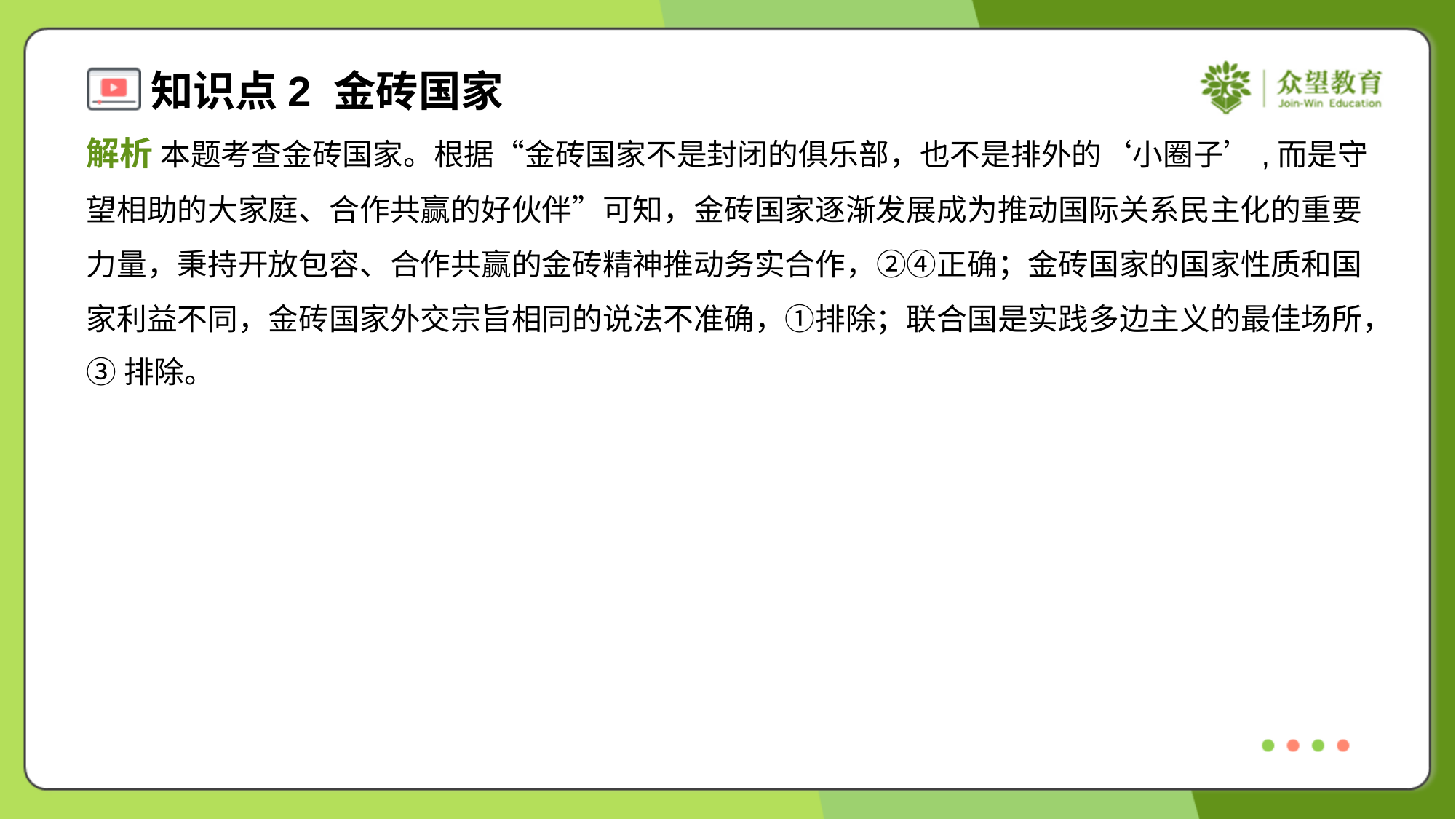

解析 本题考查金砖国家。根据“金砖国家不是封闭的俱乐部，也不是排外的‘小圈子’,而是守
望相助的大家庭、合作共赢的好伙伴”可知，金砖国家逐渐发展成为推动国际关系民主化的重要
力量，秉持开放包容、合作共赢的金砖精神推动务实合作，②④正确；金砖国家的国家性质和国
家利益不同，金砖国家外交宗旨相同的说法不准确，①排除；联合国是实践多边主义的最佳场所，
③排除。